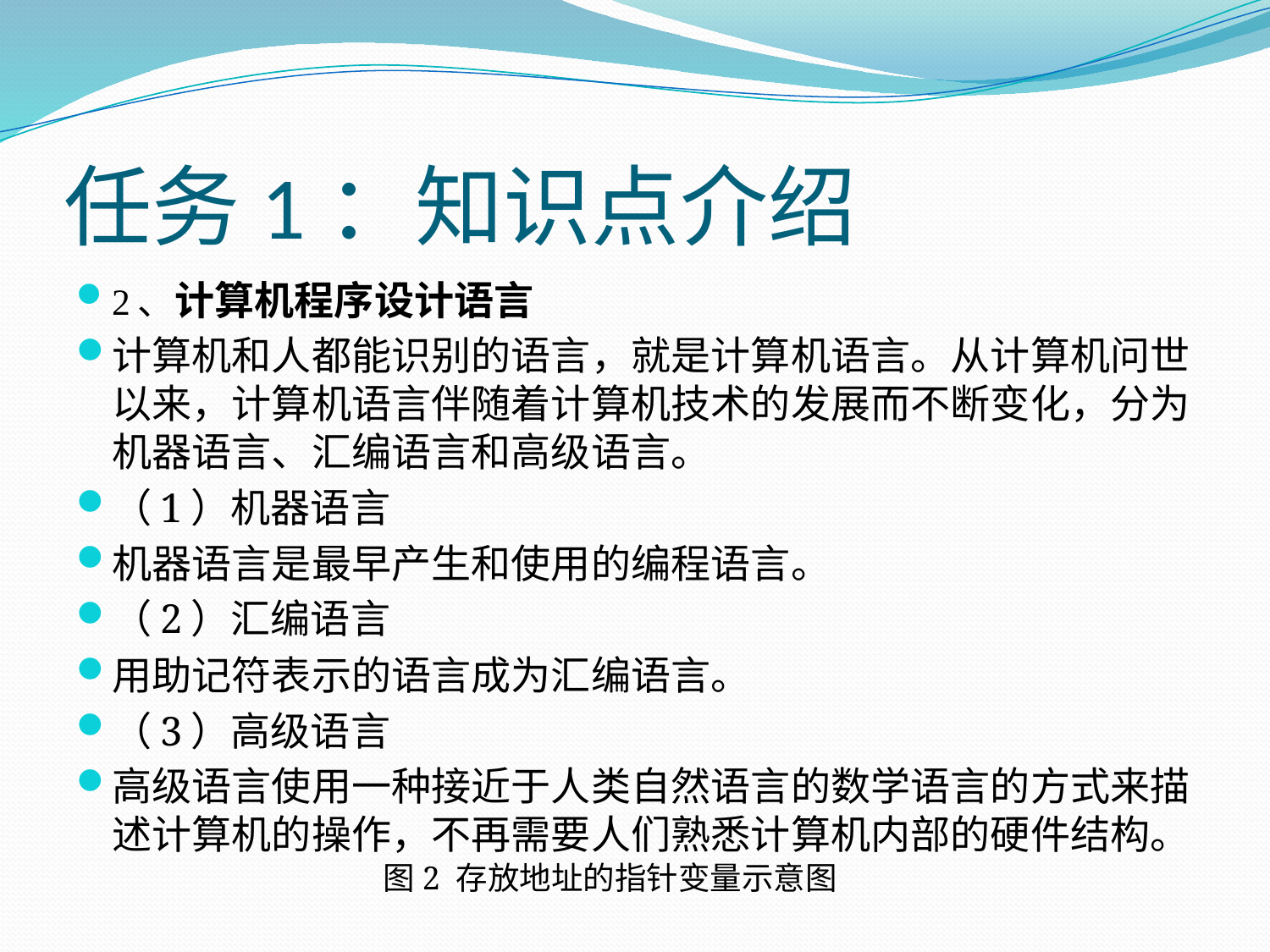

# 任务1：知识点介绍
2、计算机程序设计语言
计算机和人都能识别的语言，就是计算机语言。从计算机问世以来，计算机语言伴随着计算机技术的发展而不断变化，分为机器语言、汇编语言和高级语言。
（1）机器语言
机器语言是最早产生和使用的编程语言。
（2）汇编语言
用助记符表示的语言成为汇编语言。
（3）高级语言
高级语言使用一种接近于人类自然语言的数学语言的方式来描述计算机的操作，不再需要人们熟悉计算机内部的硬件结构。
图2 存放地址的指针变量示意图